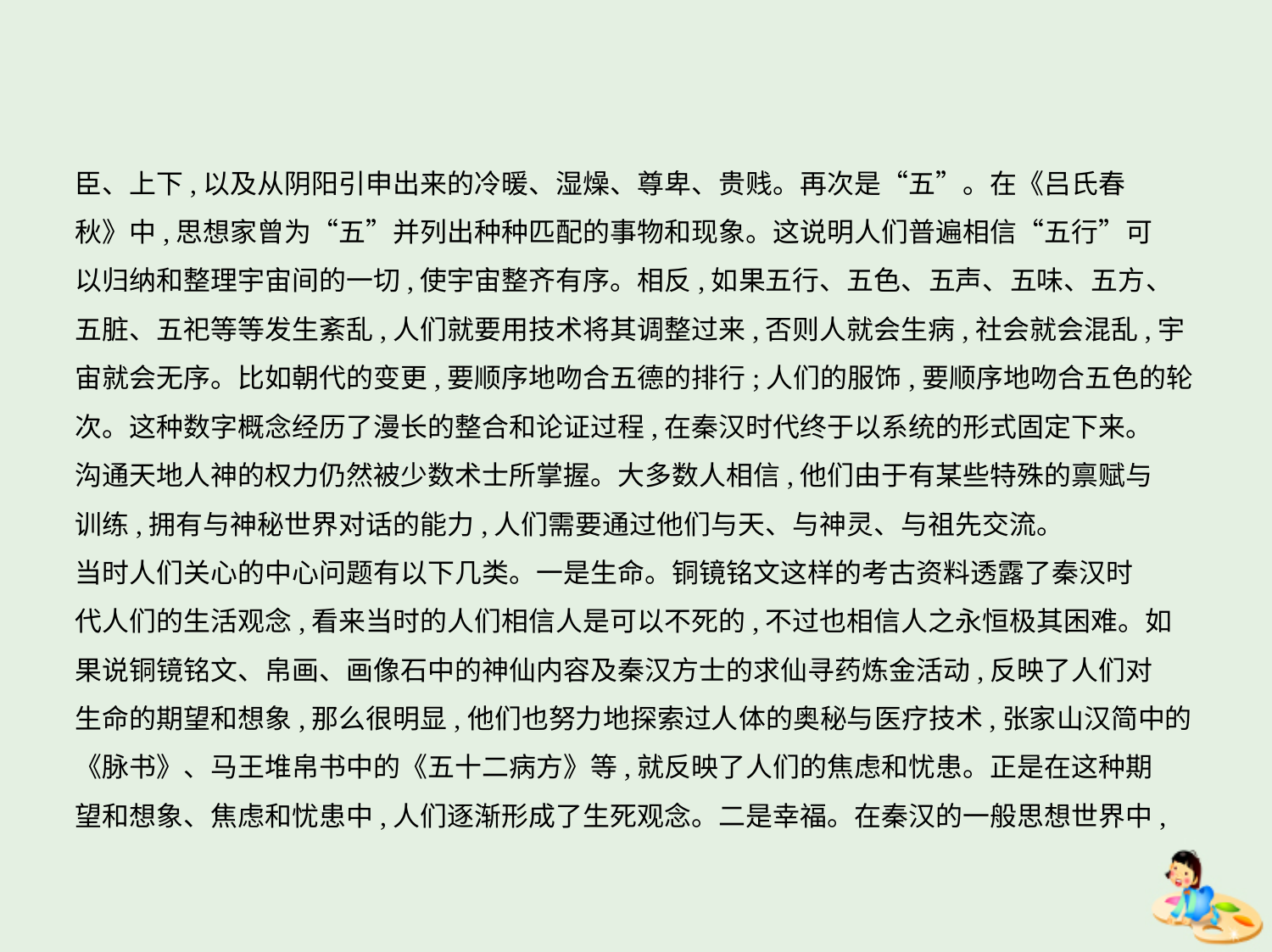

臣、上下,以及从阴阳引申出来的冷暖、湿燥、尊卑、贵贱。再次是“五”。在《吕氏春
秋》中,思想家曾为“五”并列出种种匹配的事物和现象。这说明人们普遍相信“五行”可
以归纳和整理宇宙间的一切,使宇宙整齐有序。相反,如果五行、五色、五声、五味、五方、
五脏、五祀等等发生紊乱,人们就要用技术将其调整过来,否则人就会生病,社会就会混乱,宇
宙就会无序。比如朝代的变更,要顺序地吻合五德的排行;人们的服饰,要顺序地吻合五色的轮
次。这种数字概念经历了漫长的整合和论证过程,在秦汉时代终于以系统的形式固定下来。
沟通天地人神的权力仍然被少数术士所掌握。大多数人相信,他们由于有某些特殊的禀赋与
训练,拥有与神秘世界对话的能力,人们需要通过他们与天、与神灵、与祖先交流。
当时人们关心的中心问题有以下几类。一是生命。铜镜铭文这样的考古资料透露了秦汉时
代人们的生活观念,看来当时的人们相信人是可以不死的,不过也相信人之永恒极其困难。如
果说铜镜铭文、帛画、画像石中的神仙内容及秦汉方士的求仙寻药炼金活动,反映了人们对
生命的期望和想象,那么很明显,他们也努力地探索过人体的奥秘与医疗技术,张家山汉简中的
《脉书》、马王堆帛书中的《五十二病方》等,就反映了人们的焦虑和忧患。正是在这种期
望和想象、焦虑和忧患中,人们逐渐形成了生死观念。二是幸福。在秦汉的一般思想世界中,